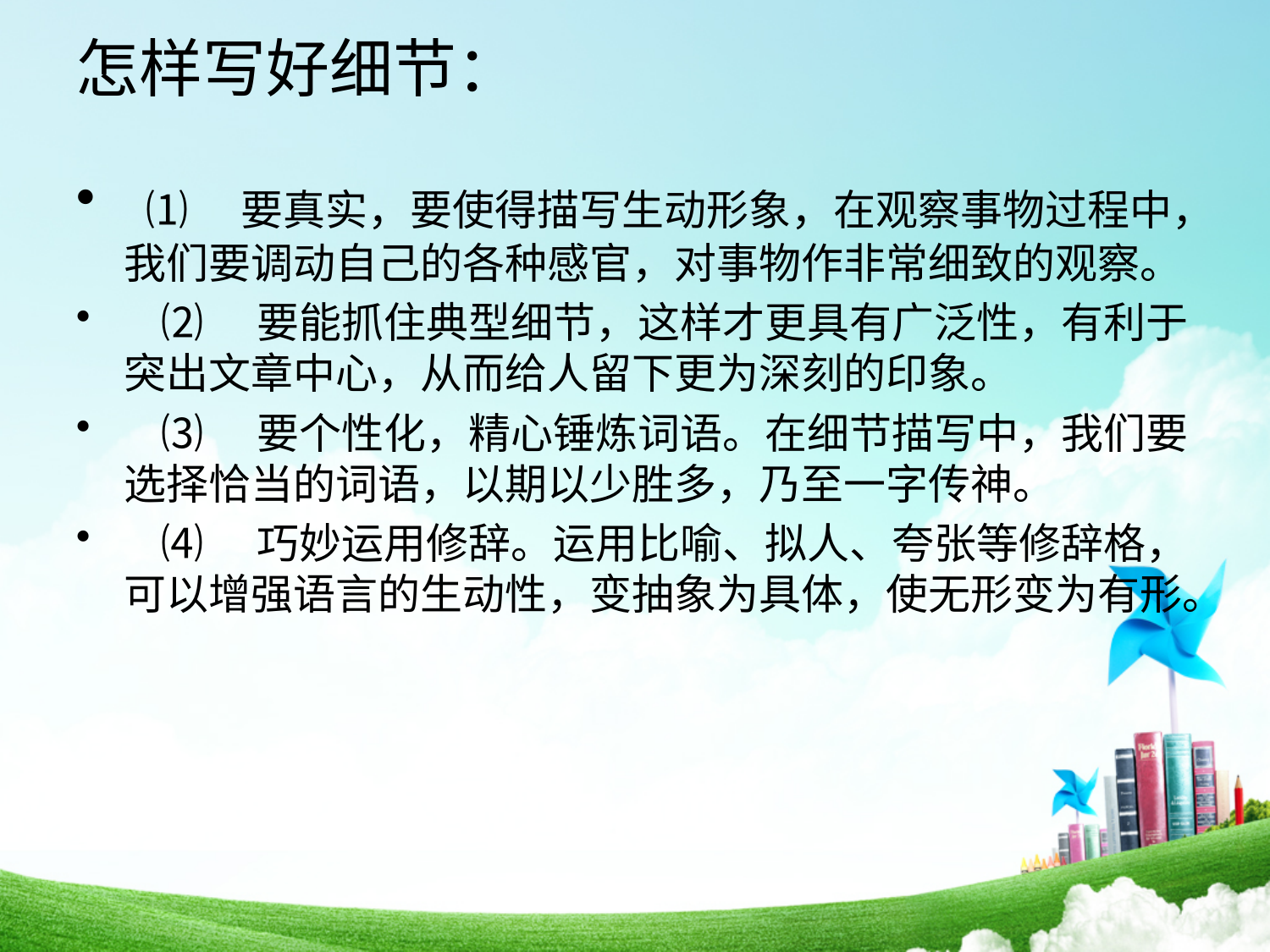

# 怎样写好细节：
  ⑴　要真实，要使得描写生动形象，在观察事物过程中，我们要调动自己的各种感官，对事物作非常细致的观察。
    ⑵　要能抓住典型细节，这样才更具有广泛性，有利于突出文章中心，从而给人留下更为深刻的印象。
    ⑶　要个性化，精心锤炼词语。在细节描写中，我们要选择恰当的词语，以期以少胜多，乃至一字传神。
    ⑷　巧妙运用修辞。运用比喻、拟人、夸张等修辞格，可以增强语言的生动性，变抽象为具体，使无形变为有形。